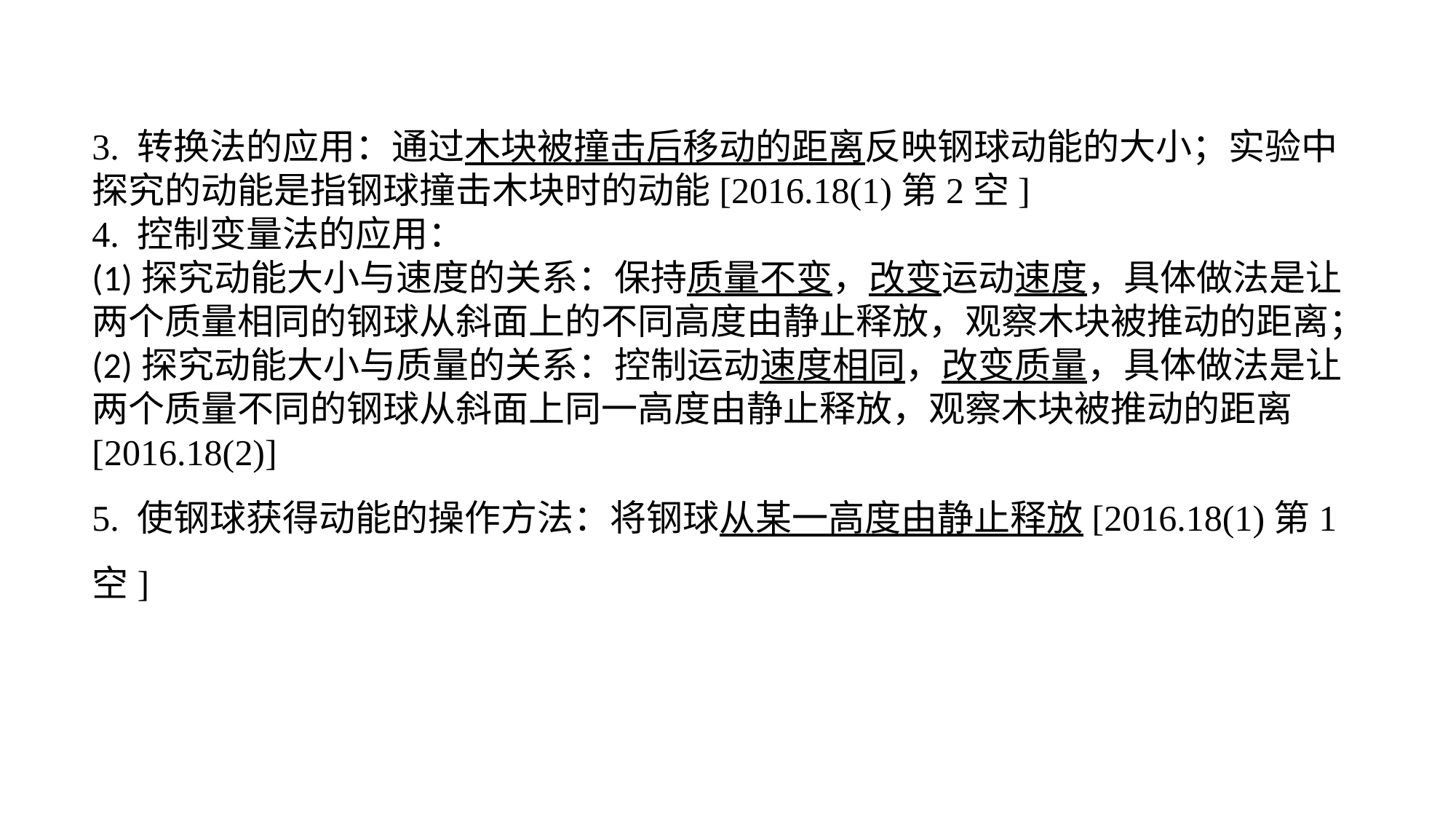

3. 转换法的应用：通过木块被撞击后移动的距离反映钢球动能的大小；实验中探究的动能是指钢球撞击木块时的动能[2016.18(1)第2空]4. 控制变量法的应用：(1)探究动能大小与速度的关系：保持质量不变，改变运动速度，具体做法是让两个质量相同的钢球从斜面上的不同高度由静止释放，观察木块被推动的距离；(2)探究动能大小与质量的关系：控制运动速度相同，改变质量，具体做法是让两个质量不同的钢球从斜面上同一高度由静止释放，观察木块被推动的距离[2016.18(2)]5. 使钢球获得动能的操作方法：将钢球从某一高度由静止释放[2016.18(1)第1空]